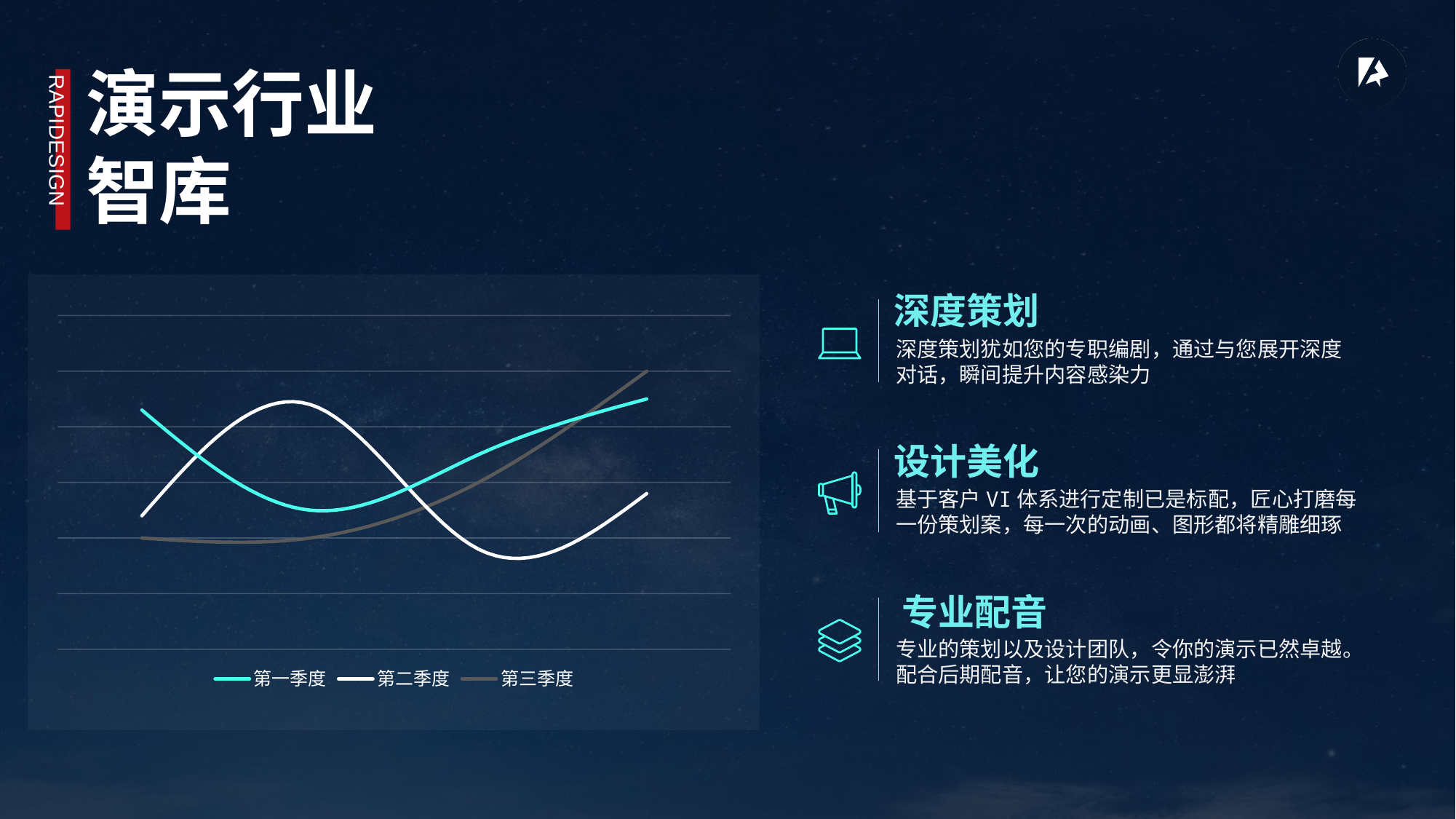

演示行业
智库
RAPIDESIGN

深度策划

深度策划犹如您的专职编剧，通过与您展开深度对话，瞬间提升内容感染力

### Chart

| Category | 第一季度 | 第二季度 | 第三季度 |
|---|---|---|---|
设计美化

基于客户VI体系进行定制已是标配，匠心打磨每一份策划案，每一次的动画、图形都将精雕细琢
专业配音

专业的策划以及设计团队，令你的演示已然卓越。配合后期配音，让您的演示更显澎湃